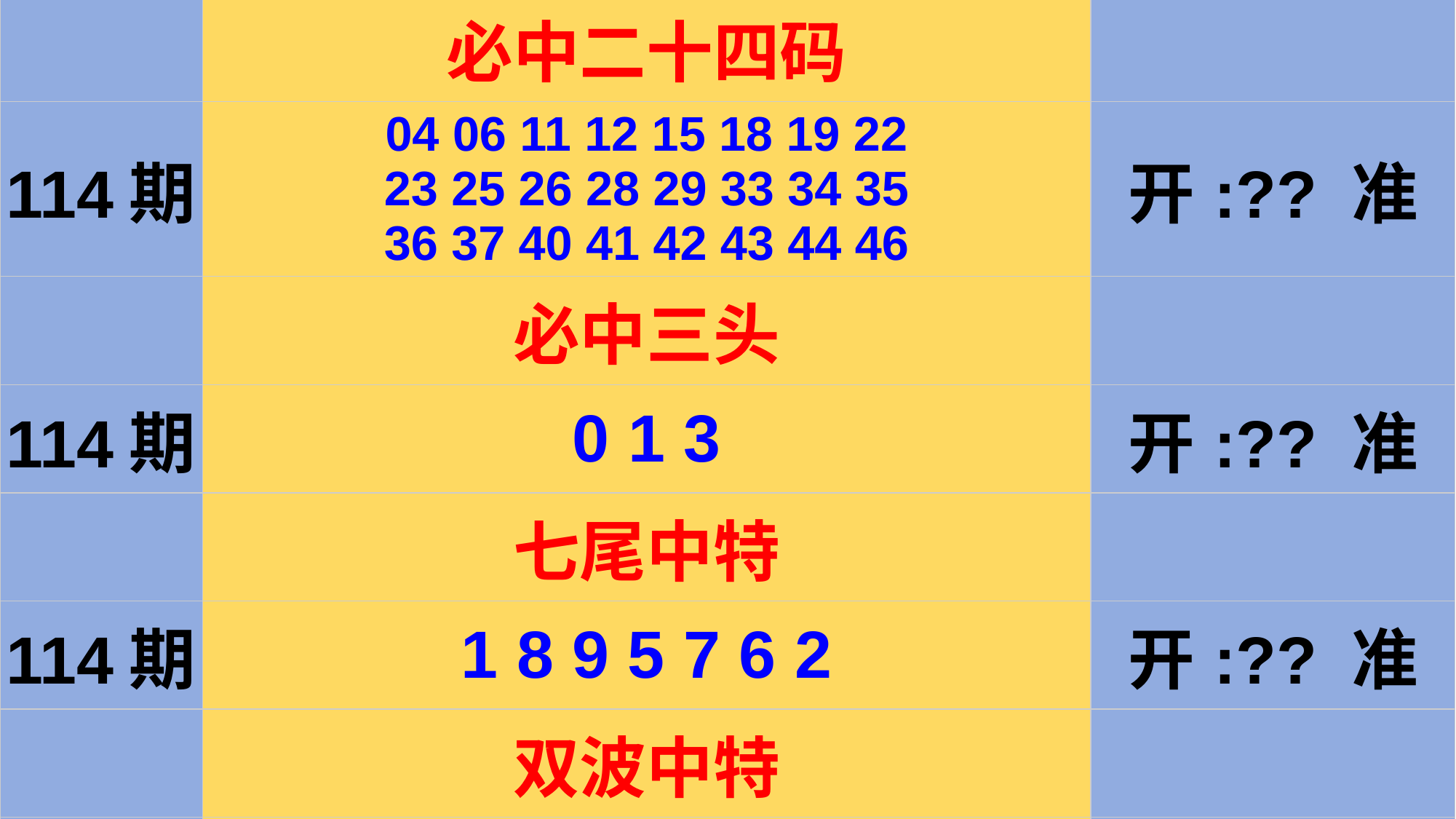

|  | 必中二十四码 |  |
| --- | --- | --- |
| 114期 | 04 06 11 12 15 18 19 22 23 25 26 28 29 33 34 35 36 37 40 41 42 43 44 46 | 开:?? 准 |
|  | 必中三头 |  |
| 114期 | 0 1 3 | 开:?? 准 |
|  | 七尾中特 |  |
| 114期 | 1 8 9 5 7 6 2 | 开:?? 准 |
|  | 双波中特 |  |
| 114期 | 红+蓝 | 开:?? 准 |
#